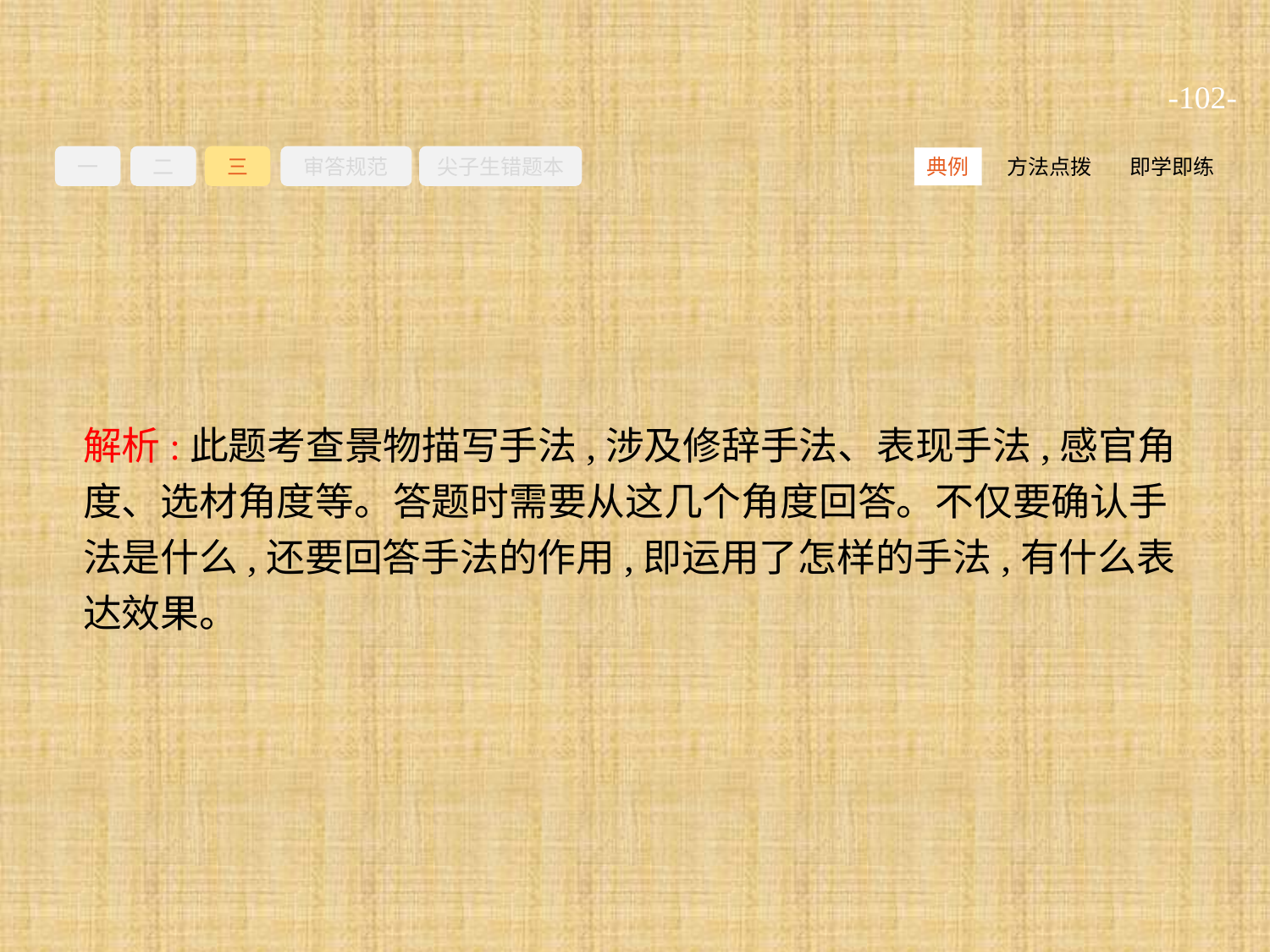

-102-
一
二
三
审答规范
尖子生错题本
方法点拨
即学即练
典例
解析:此题考查景物描写手法,涉及修辞手法、表现手法,感官角度、选材角度等。答题时需要从这几个角度回答。不仅要确认手法是什么,还要回答手法的作用,即运用了怎样的手法,有什么表达效果。